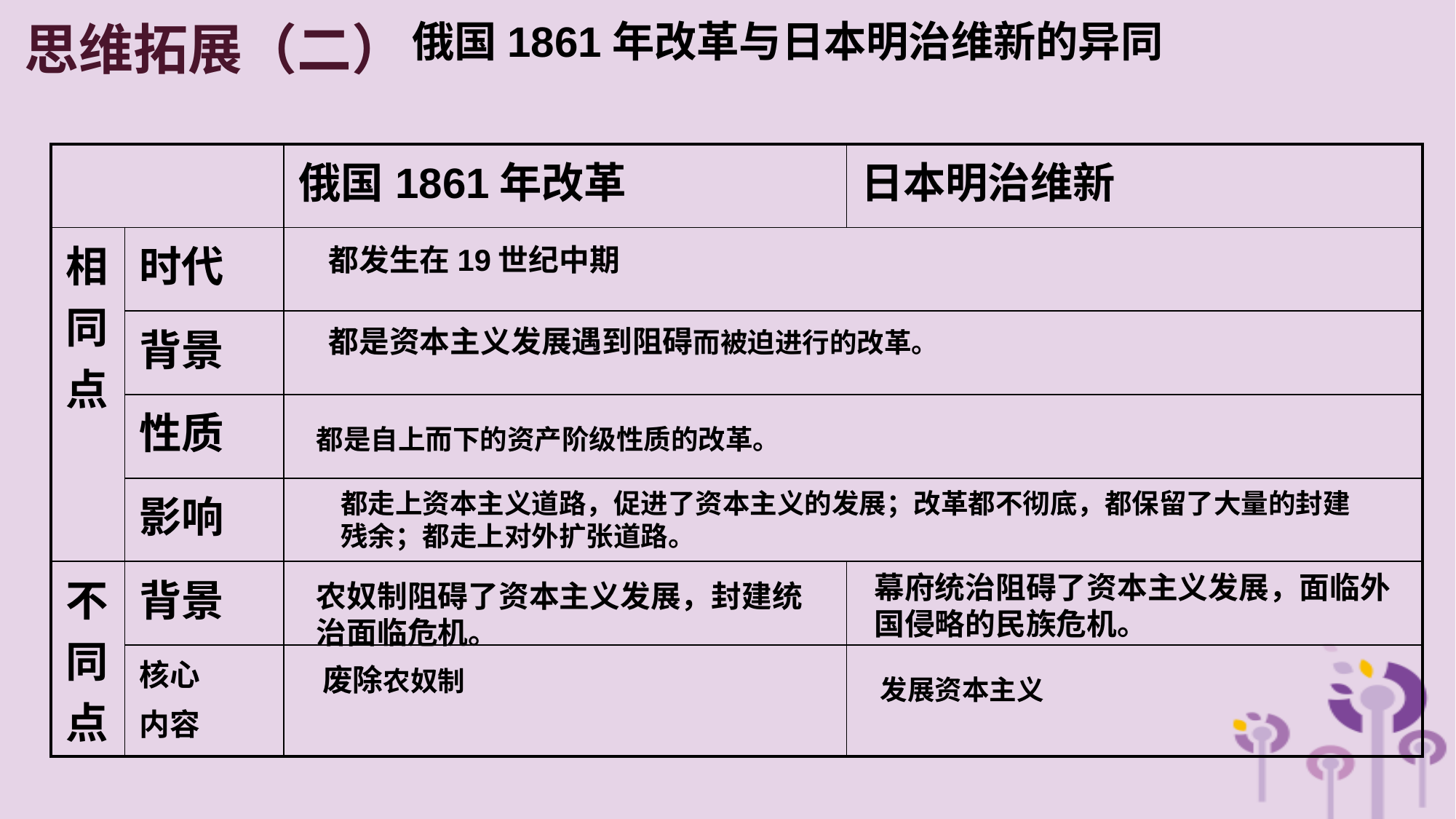

思维拓展（二）
俄国1861年改革与日本明治维新的异同
|  |  | 俄国1861年改革 | 日本明治维新 |
| --- | --- | --- | --- |
| 相同点 | 时代 |  |  |
|  | 背景 |  |  |
|  | 性质 |  |  |
|  | 影响 |  |  |
| 不同点 | 背景 |  |  |
|  | 核心 内容 |  |  |
都发生在19世纪中期
都是资本主义发展遇到阻碍而被迫进行的改革。
都是自上而下的资产阶级性质的改革。
都走上资本主义道路，促进了资本主义的发展；改革都不彻底，都保留了大量的封建残余；都走上对外扩张道路。
幕府统治阻碍了资本主义发展，面临外国侵略的民族危机。
农奴制阻碍了资本主义发展，封建统治面临危机。
废除农奴制
发展资本主义